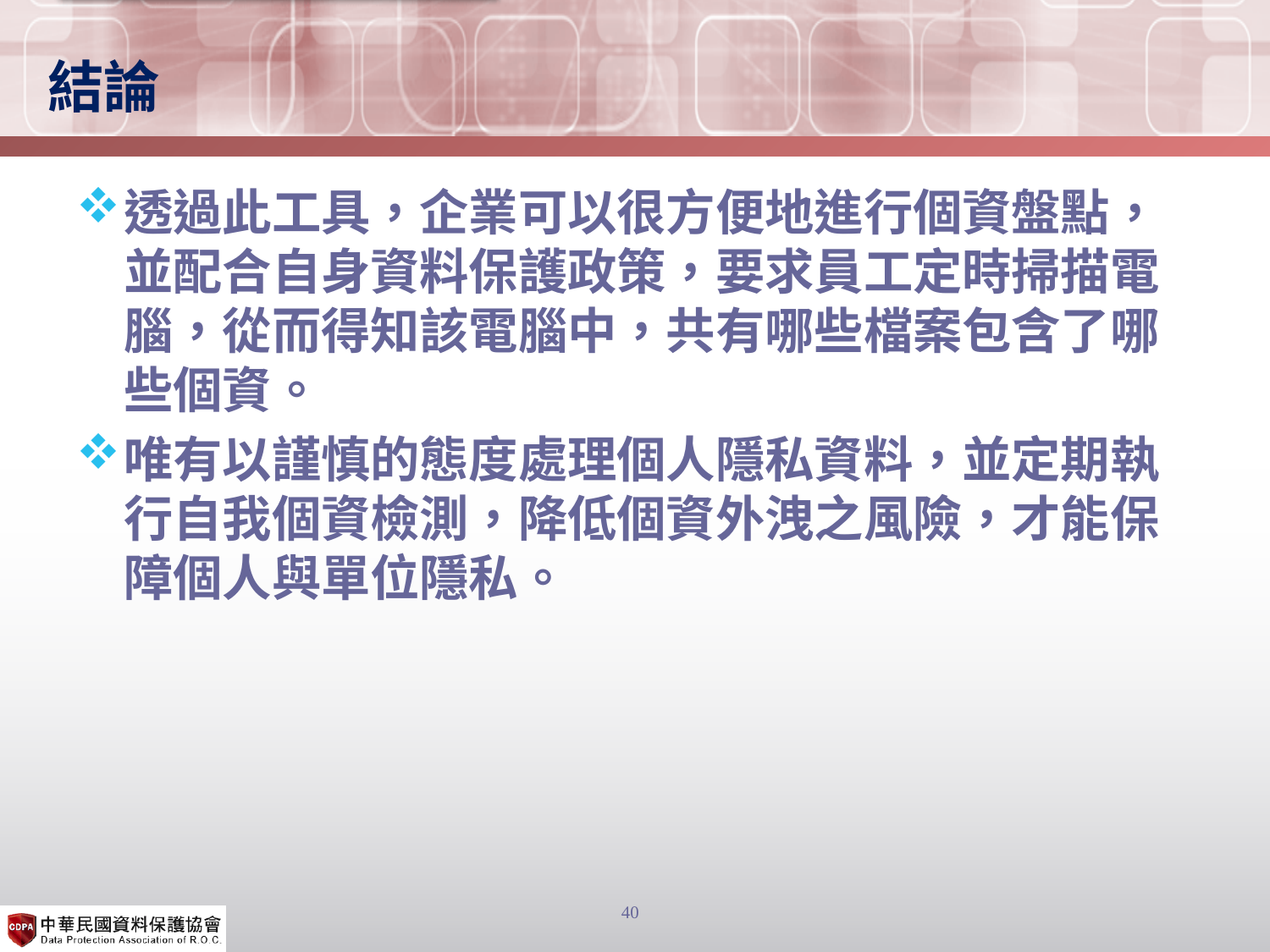

# 結論
透過此工具，企業可以很方便地進行個資盤點，並配合自身資料保護政策，要求員工定時掃描電腦，從而得知該電腦中，共有哪些檔案包含了哪些個資。
唯有以謹慎的態度處理個人隱私資料，並定期執行自我個資檢測，降低個資外洩之風險，才能保障個人與單位隱私。
40